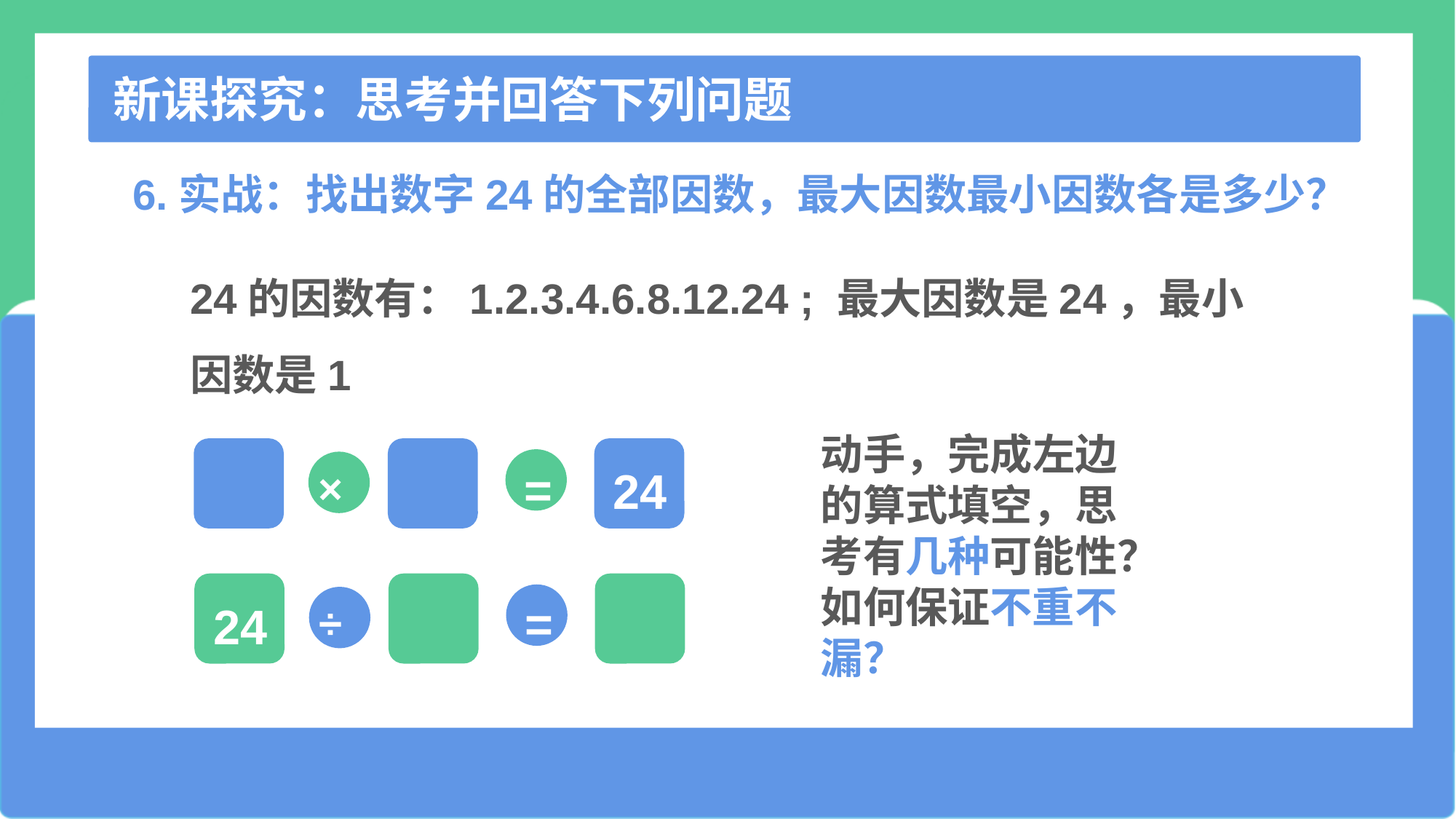

新课探究：思考并回答下列问题
6.实战：找出数字24的全部因数，最大因数最小因数各是多少？
24的因数有：1.2.3.4.6.8.12.24 ; 最大因数是24，最小因数是1
动手，完成左边的算式填空，思考有几种可能性？如何保证不重不漏？
=
24
×

=
24
÷